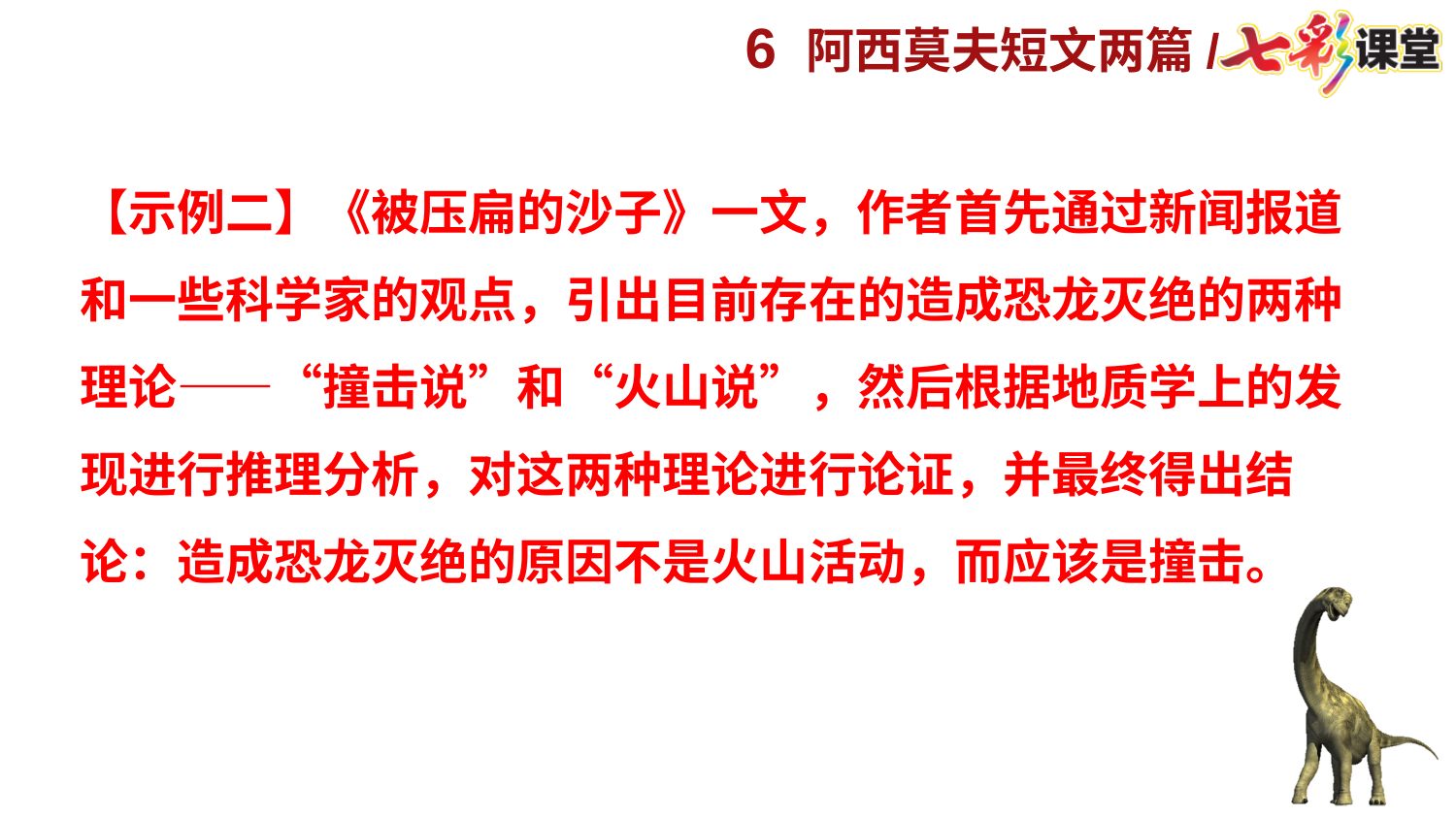

【示例二】《被压扁的沙子》一文，作者首先通过新闻报道和一些科学家的观点，引出目前存在的造成恐龙灭绝的两种理论——“撞击说”和“火山说”，然后根据地质学上的发现进行推理分析，对这两种理论进行论证，并最终得出结论：造成恐龙灭绝的原因不是火山活动，而应该是撞击。